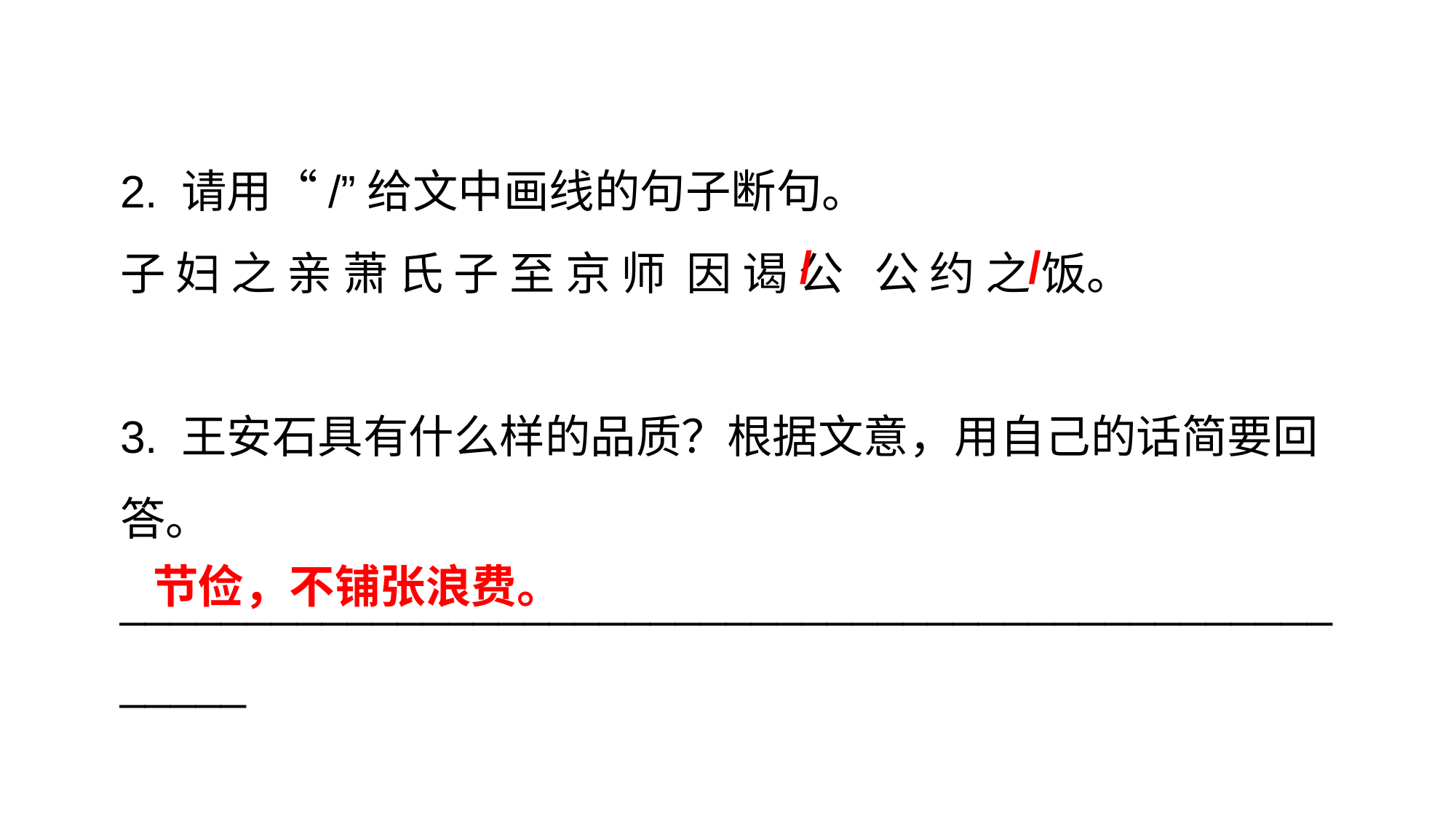

2. 请用“/”给文中画线的句子断句。
子 妇 之 亲 萧 氏 子 至 京 师  因 谒 公   公 约 之 饭。

3. 王安石具有什么样的品质？根据文意，用自己的话简要回答。
_____________________________________________________
/
/
节俭，不铺张浪费。